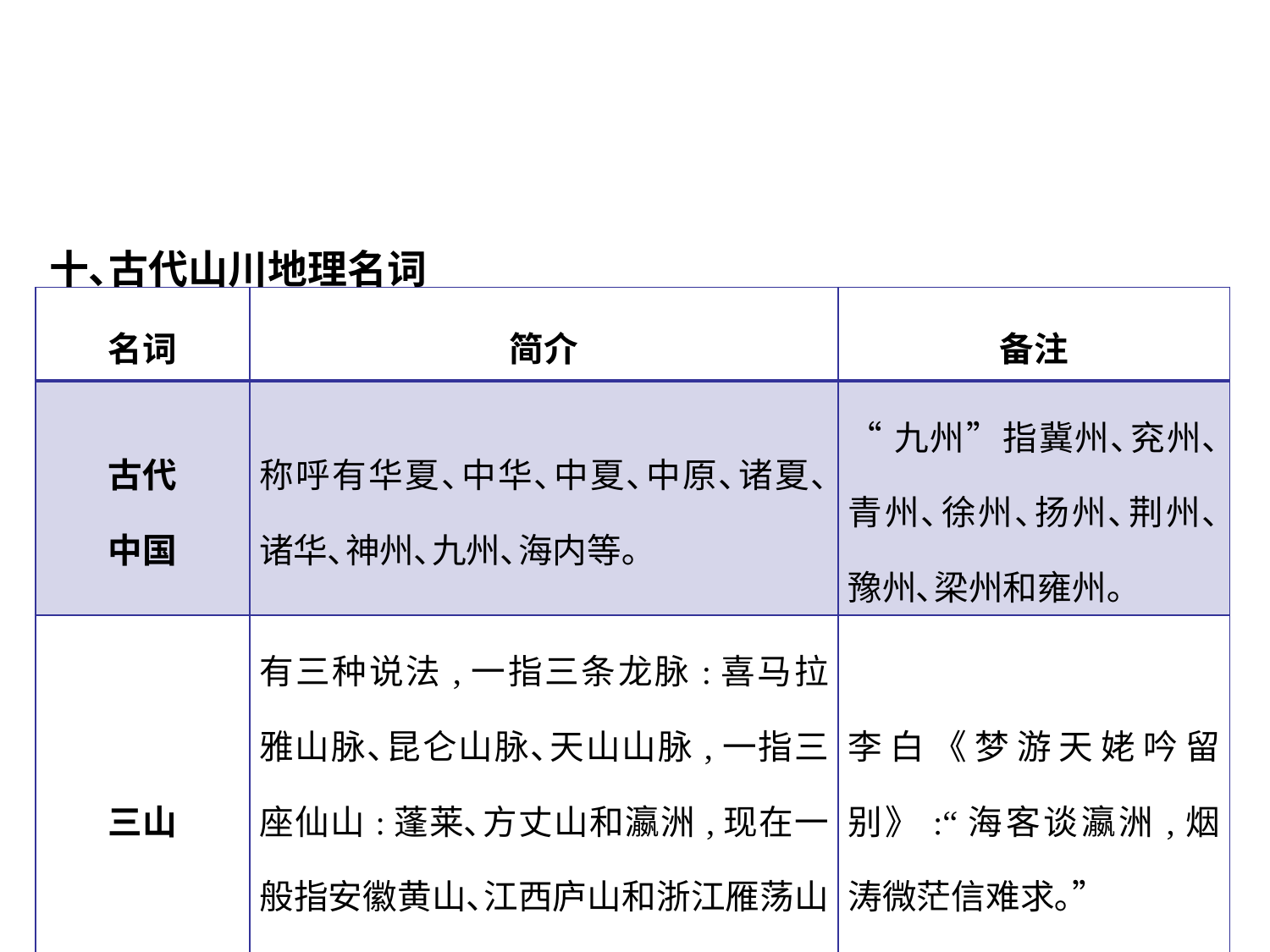

十､古代山川地理名词
| 名词 | 简介 | 备注 |
| --- | --- | --- |
| 古代 中国 | 称呼有华夏､中华､中夏､中原､诸夏､诸华､神州､九州､海内等｡ | “九州”指冀州､兖州､青州､徐州､扬州､荆州､豫州､梁州和雍州｡ |
| 三山 | 有三种说法,一指三条龙脉:喜马拉雅山脉､昆仑山脉､天山山脉,一指三座仙山:蓬莱､方丈山和瀛洲,现在一般指安徽黄山､江西庐山和浙江雁荡山｡ | 李白《梦游天姥吟留别》:“海客谈瀛洲,烟涛微茫信难求｡” |